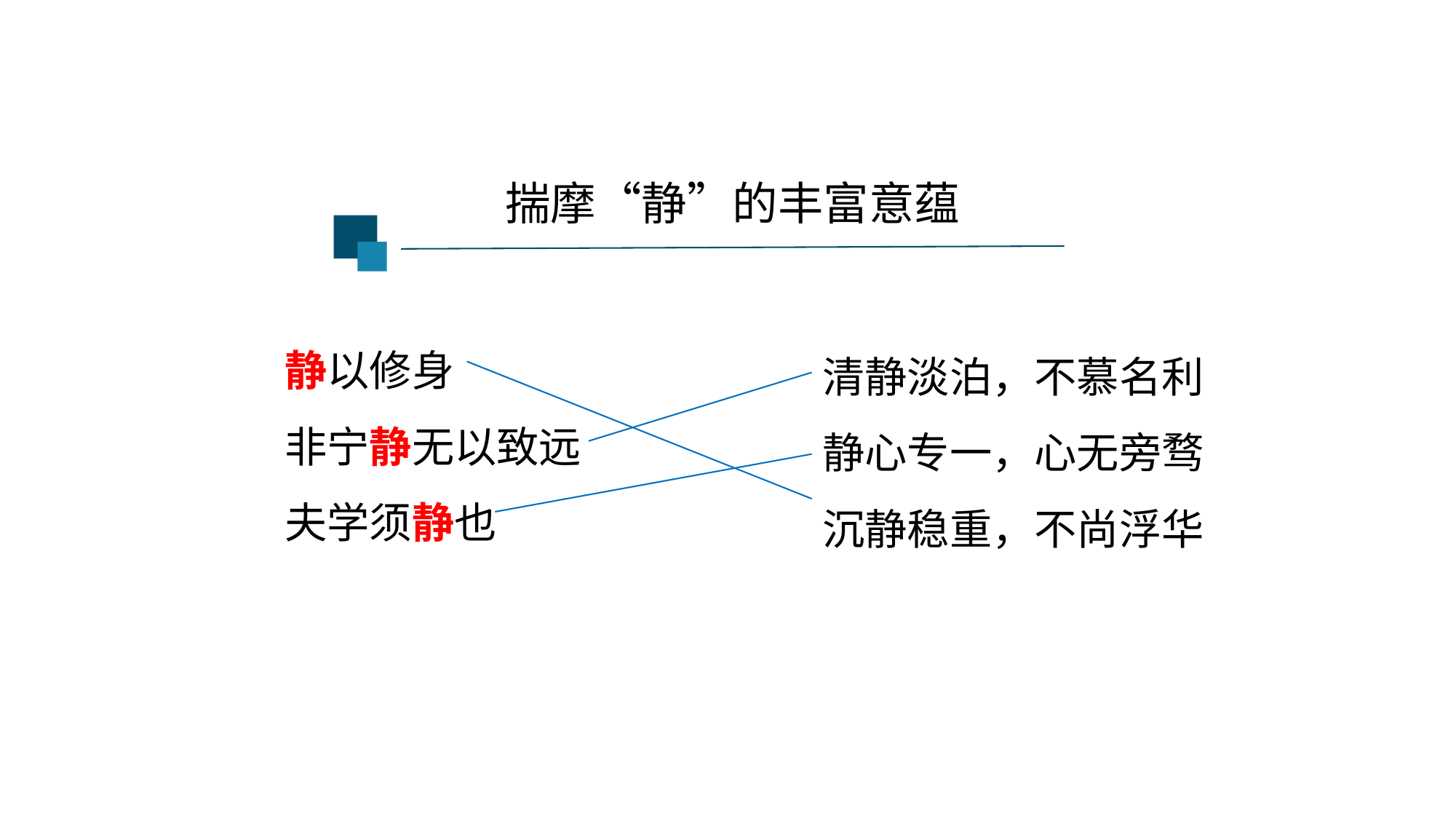

揣摩“静”的丰富意蕴

静以修身
非宁静无以致远
夫学须静也
清静淡泊，不慕名利
静心专一，心无旁骛
沉静稳重，不尚浮华